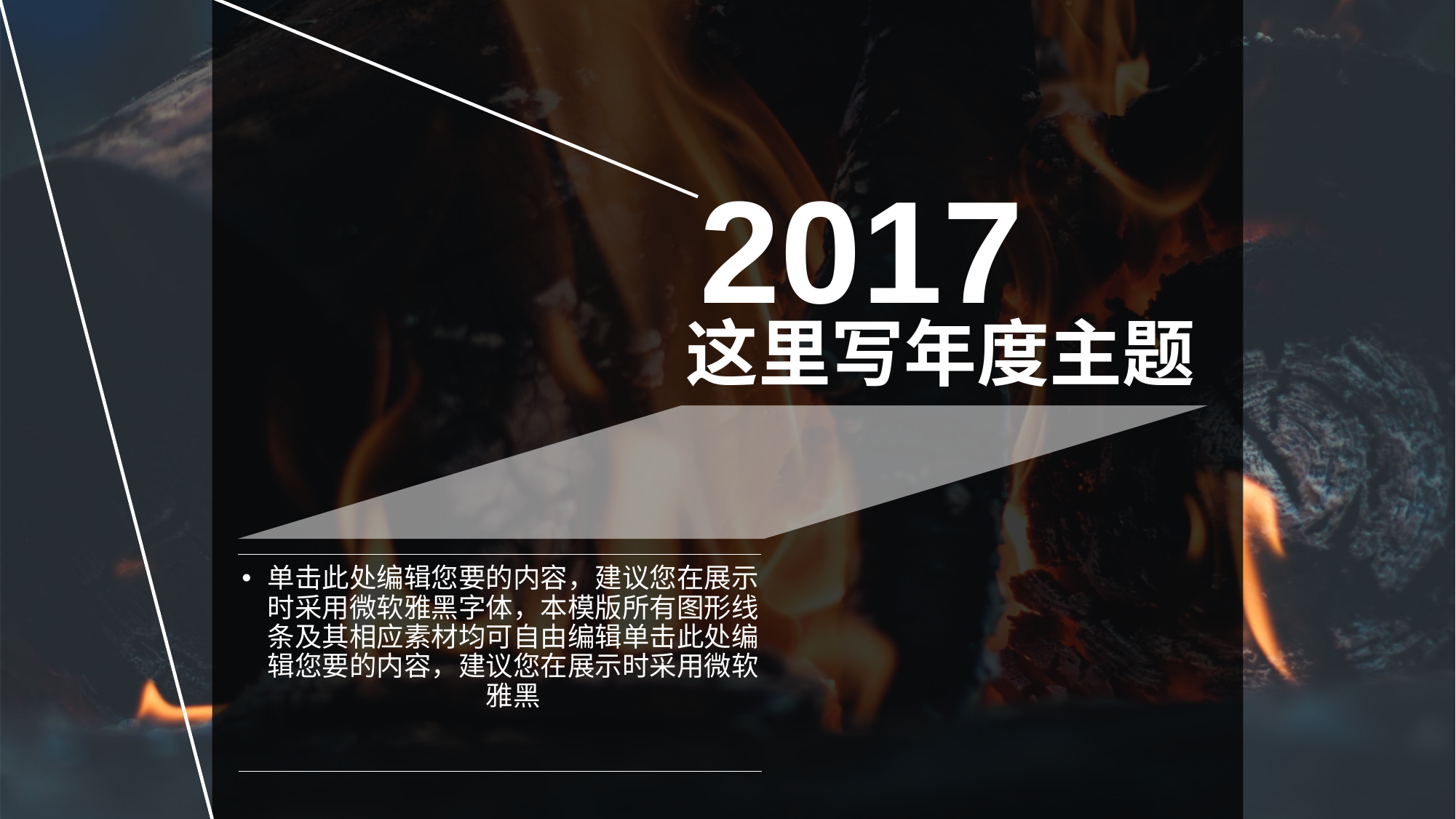

2017
这里写年度主题

单击此处编辑您要的内容，建议您在展示时采用微软雅黑字体，本模版所有图形线条及其相应素材均可自由编辑单击此处编辑您要的内容，建议您在展示时采用微软雅黑